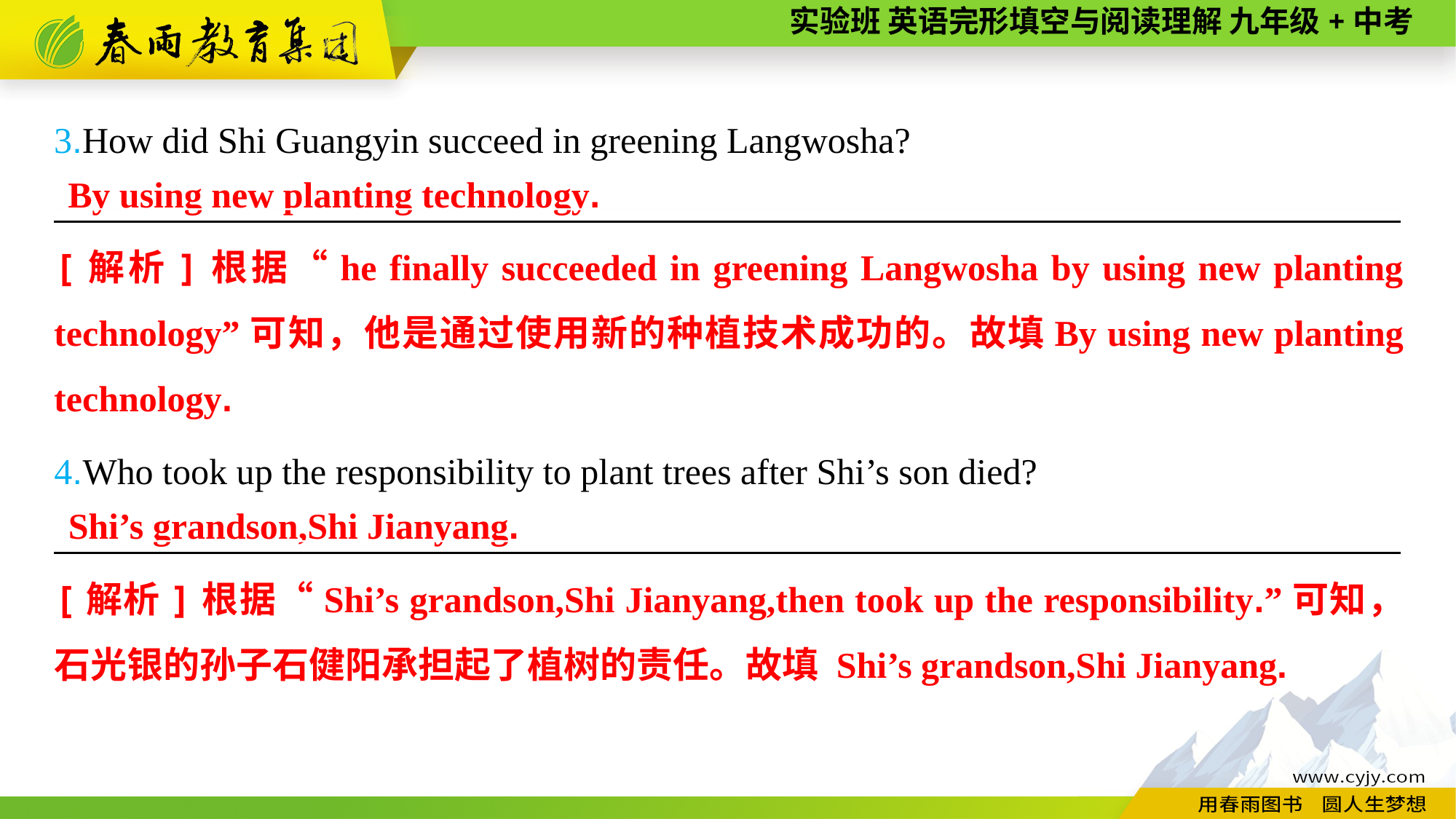

3.How did Shi Guangyin succeed in greening Langwosha?
—————————————————————————————————————
By using new planting technology.
[解析]根据“he finally succeeded in greening Langwosha by using new planting technology”可知，他是通过使用新的种植技术成功的。故填By using new planting technology.
4.Who took up the responsibility to plant trees after Shi’s son died?
—————————————————————————————————————
Shi’s grandson,Shi Jianyang.
[解析]根据“Shi’s grandson,Shi Jianyang,then took up the responsibility.”可知，石光银的孙子石健阳承担起了植树的责任。故填 Shi’s grandson,Shi Jianyang.